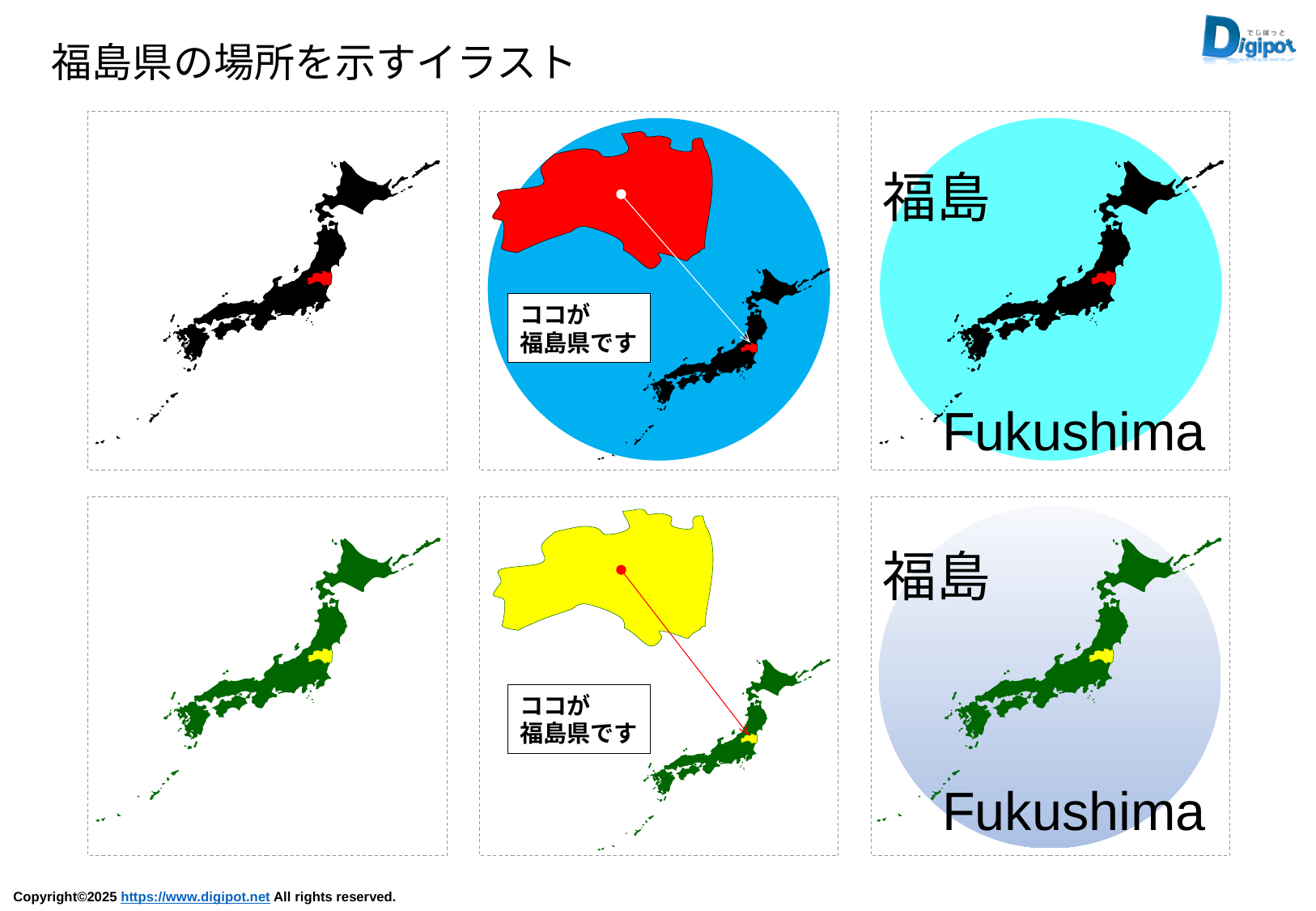

福島県の場所を示すイラスト

ココが
福島県です

福島

Fukushima

福島

Fukushima

ココが
福島県です